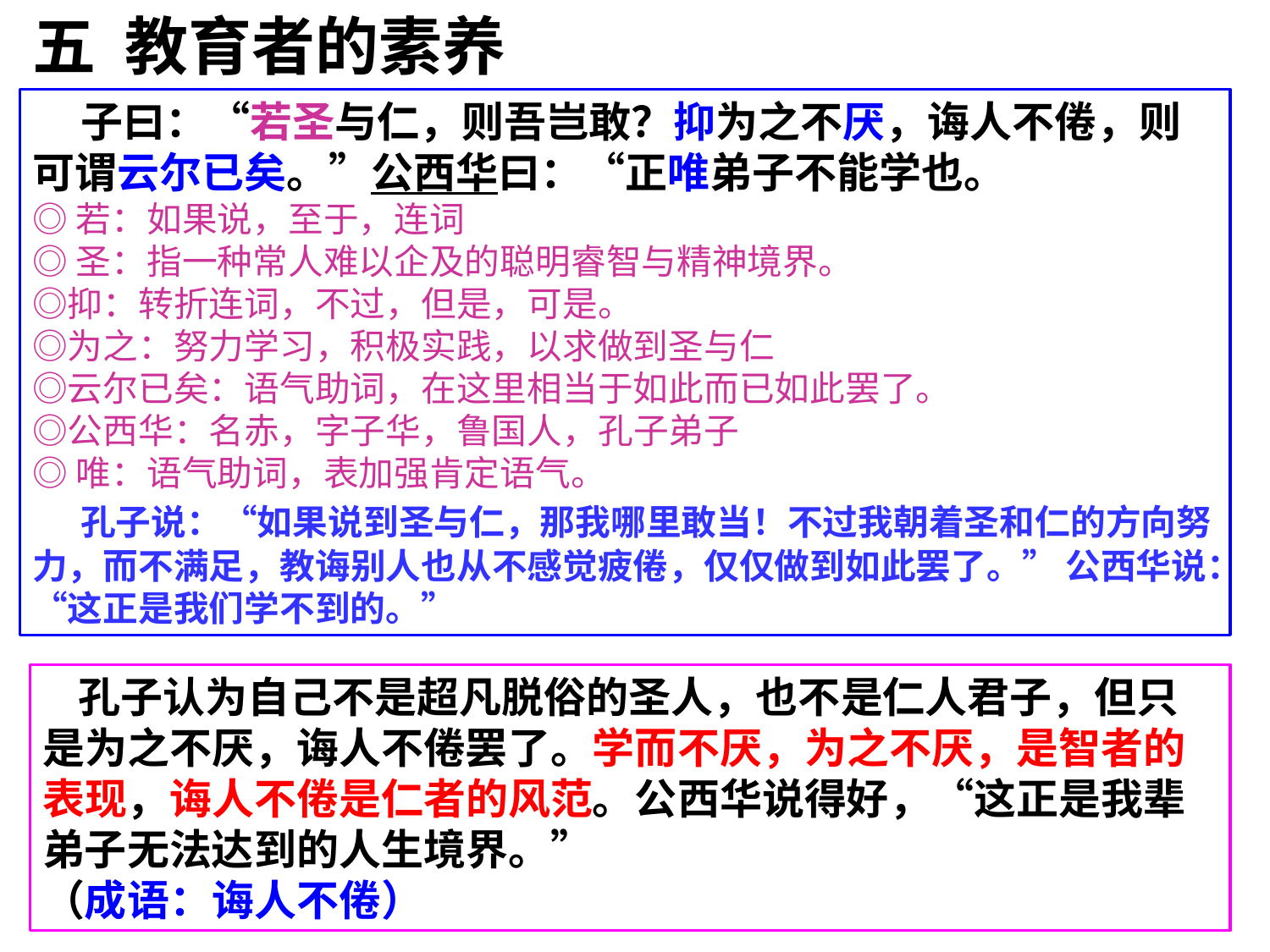

五  教育者的素养
    子曰：“若圣与仁，则吾岂敢？抑为之不厌，诲人不倦，则可谓云尔已矣。”公西华曰：“正唯弟子不能学也。
◎若：如果说，至于，连词
◎圣：指一种常人难以企及的聪明睿智与精神境界。
◎抑：转折连词，不过，但是，可是。
◎为之：努力学习，积极实践，以求做到圣与仁
◎云尔已矣：语气助词，在这里相当于如此而已如此罢了。
◎公西华：名赤，字子华，鲁国人，孔子弟子
◎唯：语气助词，表加强肯定语气。
    孔子说：“如果说到圣与仁，那我哪里敢当！不过我朝着圣和仁的方向努力，而不满足，教诲别人也从不感觉疲倦，仅仅做到如此罢了。” 公西华说：“这正是我们学不到的。”
    孔子认为自己不是超凡脱俗的圣人，也不是仁人君子，但只是为之不厌，诲人不倦罢了。学而不厌，为之不厌，是智者的表现，诲人不倦是仁者的风范。公西华说得好，“这正是我辈弟子无法达到的人生境界。”
（成语：诲人不倦）